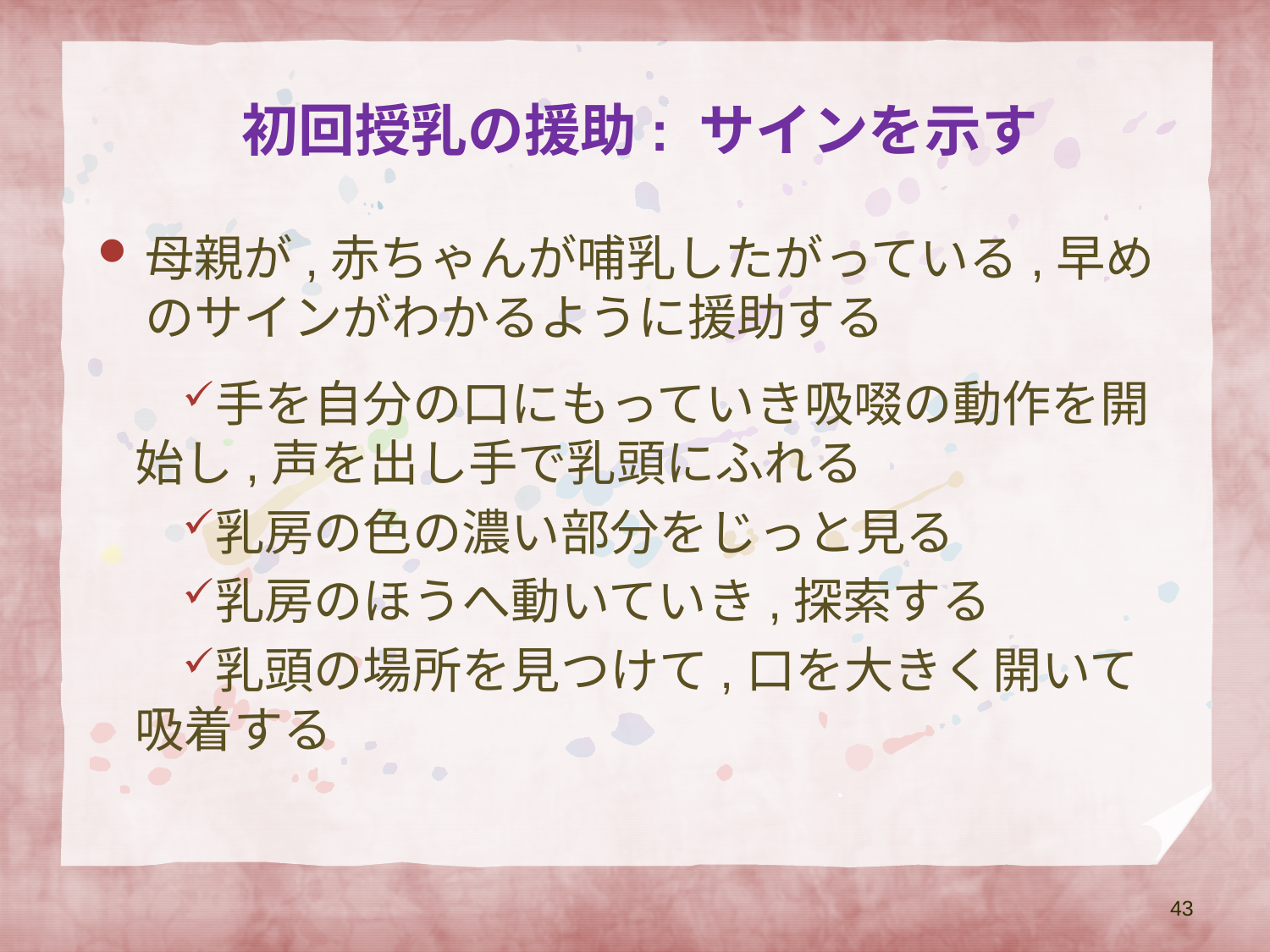

# 初回授乳の援助: サインを示す
母親が,赤ちゃんが哺乳したがっている,早めのサインがわかるように援助する
手を自分の口にもっていき吸啜の動作を開始し,声を出し手で乳頭にふれる
乳房の色の濃い部分をじっと見る
乳房のほうへ動いていき,探索する
乳頭の場所を見つけて,口を大きく開いて吸着する
43